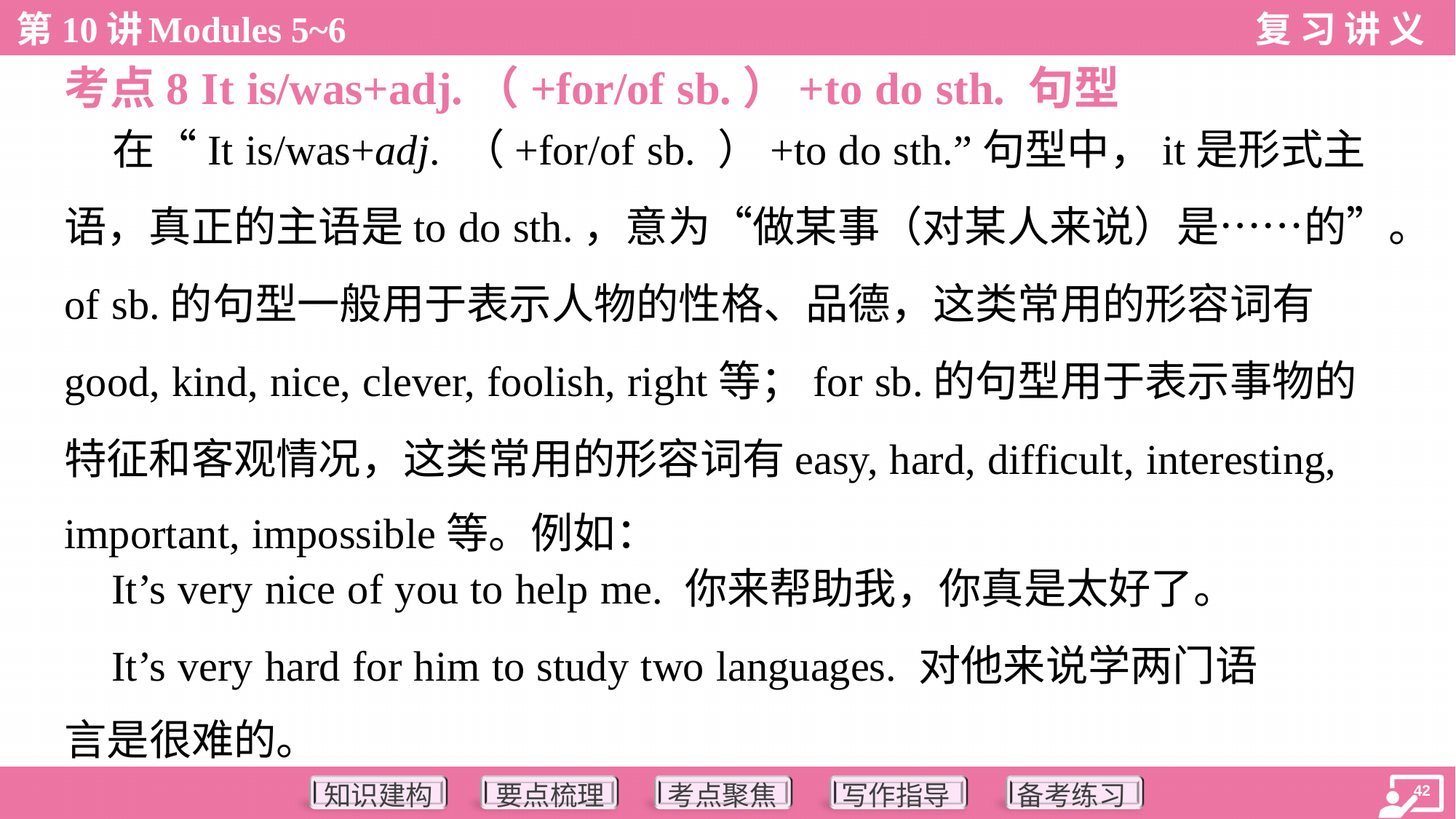

考点8 It is/was+adj.（+for/of sb.）+to do sth. 句型
    在“It is/was+adj. （+for/of sb. ）+to do sth.”句型中，it是形式主
语，真正的主语是to do sth.，意为“做某事（对某人来说）是……的”。
of sb.的句型一般用于表示人物的性格、品德，这类常用的形容词有
good, kind, nice, clever, foolish, right等；for sb.的句型用于表示事物的
特征和客观情况，这类常用的形容词有easy, hard, difficult, interesting,
important, impossible等。例如：
    It’s very nice of you to help me. 你来帮助我，你真是太好了。
    It’s very hard for him to study two languages. 对他来说学两门语
言是很难的。